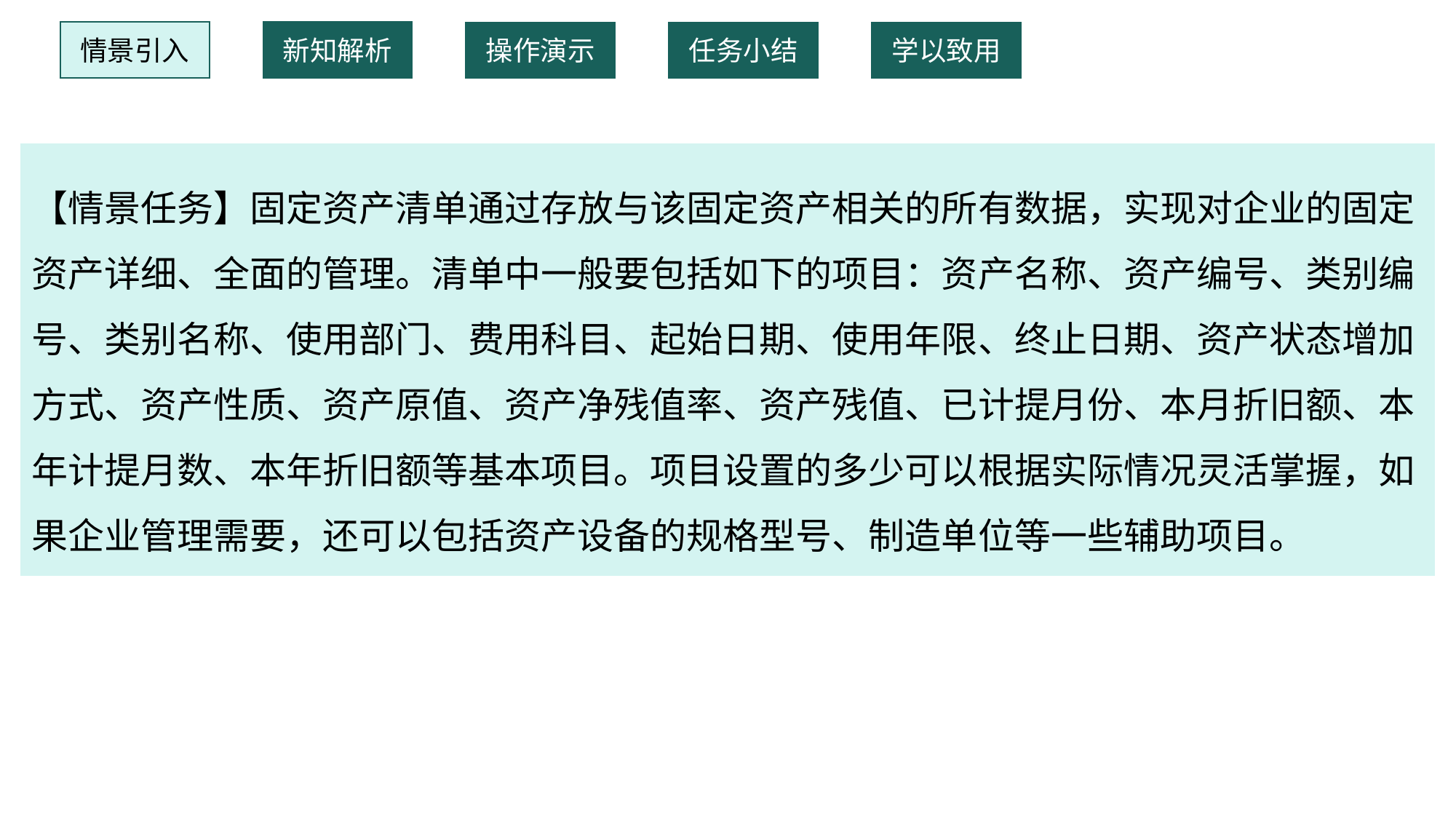

情景引入
新知解析
操作演示
任务小结
学以致用
【情景任务】固定资产清单通过存放与该固定资产相关的所有数据，实现对企业的固定资产详细、全面的管理。清单中一般要包括如下的项目：资产名称、资产编号、类别编号、类别名称、使用部门、费用科目、起始日期、使用年限、终止日期、资产状态增加方式、资产性质、资产原值、资产净残值率、资产残值、已计提月份、本月折旧额、本年计提月数、本年折旧额等基本项目。项目设置的多少可以根据实际情况灵活掌握，如果企业管理需要，还可以包括资产设备的规格型号、制造单位等一些辅助项目。